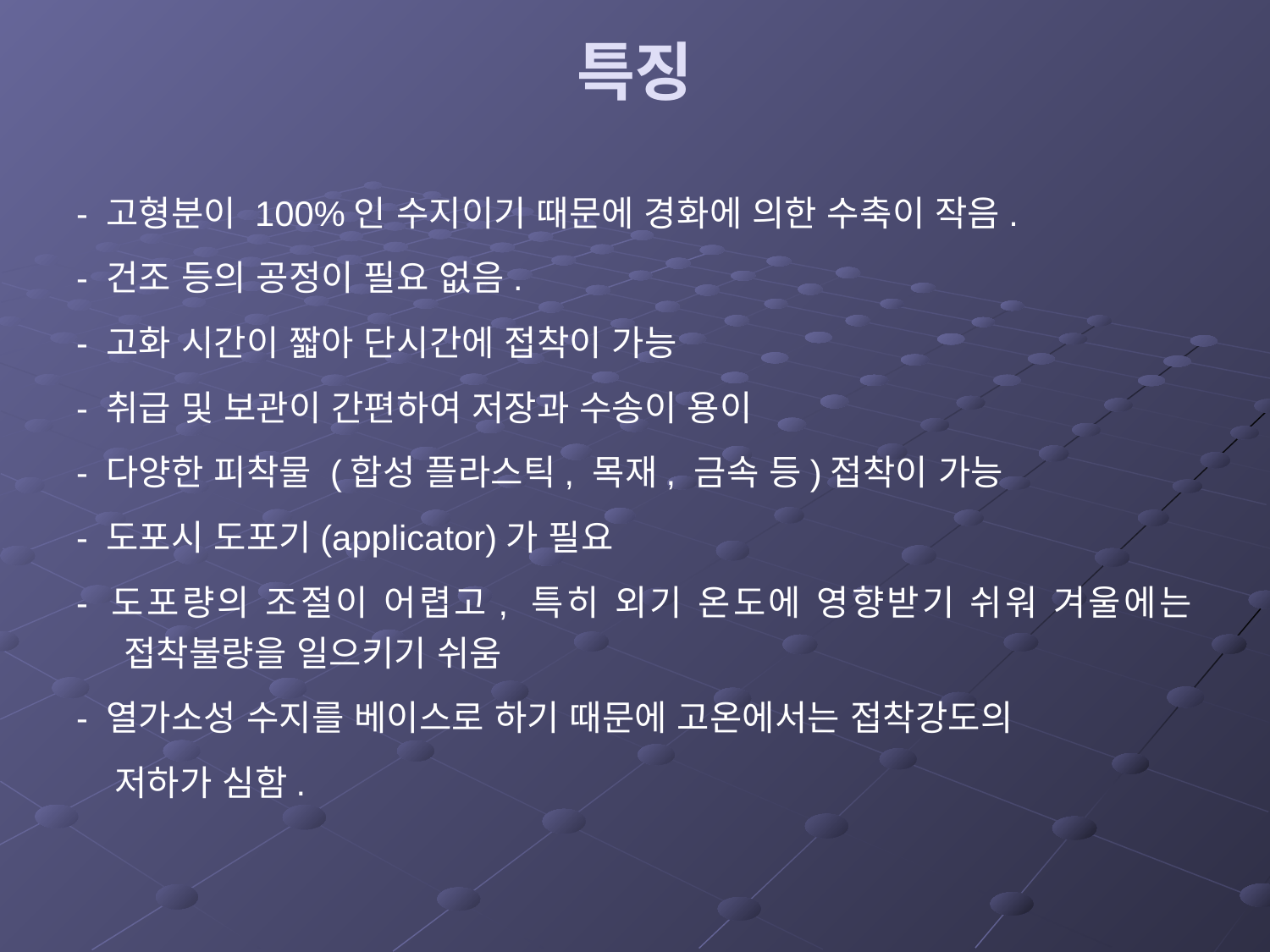

# 특징
- 고형분이 100%인 수지이기 때문에 경화에 의한 수축이 작음.
- 건조 등의 공정이 필요 없음.
- 고화 시간이 짧아 단시간에 접착이 가능
- 취급 및 보관이 간편하여 저장과 수송이 용이
- 다양한 피착물 (합성 플라스틱, 목재, 금속 등)접착이 가능
- 도포시 도포기(applicator)가 필요
- 도포량의 조절이 어렵고, 특히 외기 온도에 영향받기 쉬워 겨울에는 접착불량을 일으키기 쉬움
- 열가소성 수지를 베이스로 하기 때문에 고온에서는 접착강도의
   저하가 심함.